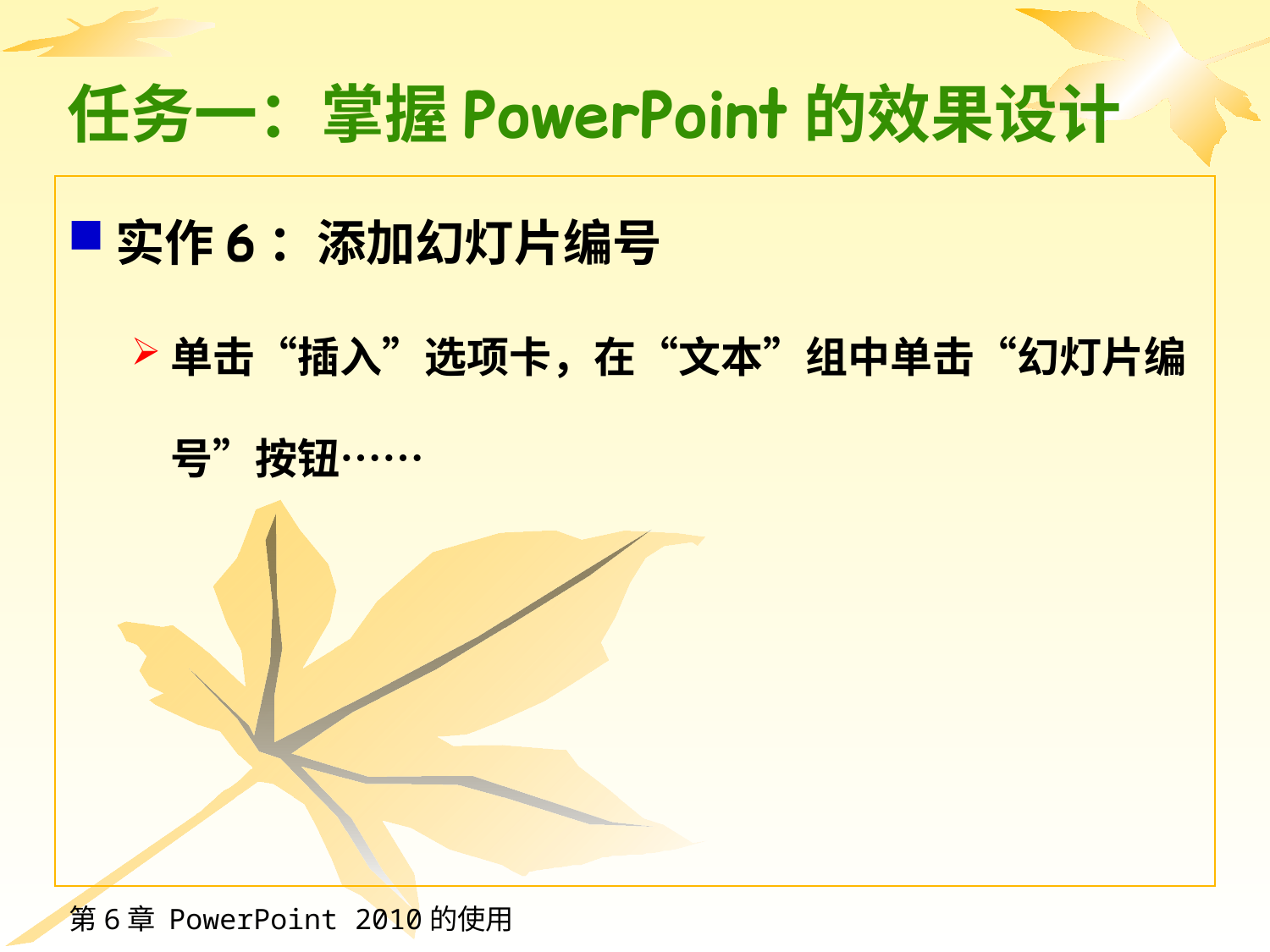

# 任务一：掌握PowerPoint的效果设计
实作6：添加幻灯片编号
单击“插入”选项卡，在“文本”组中单击“幻灯片编号”按钮……